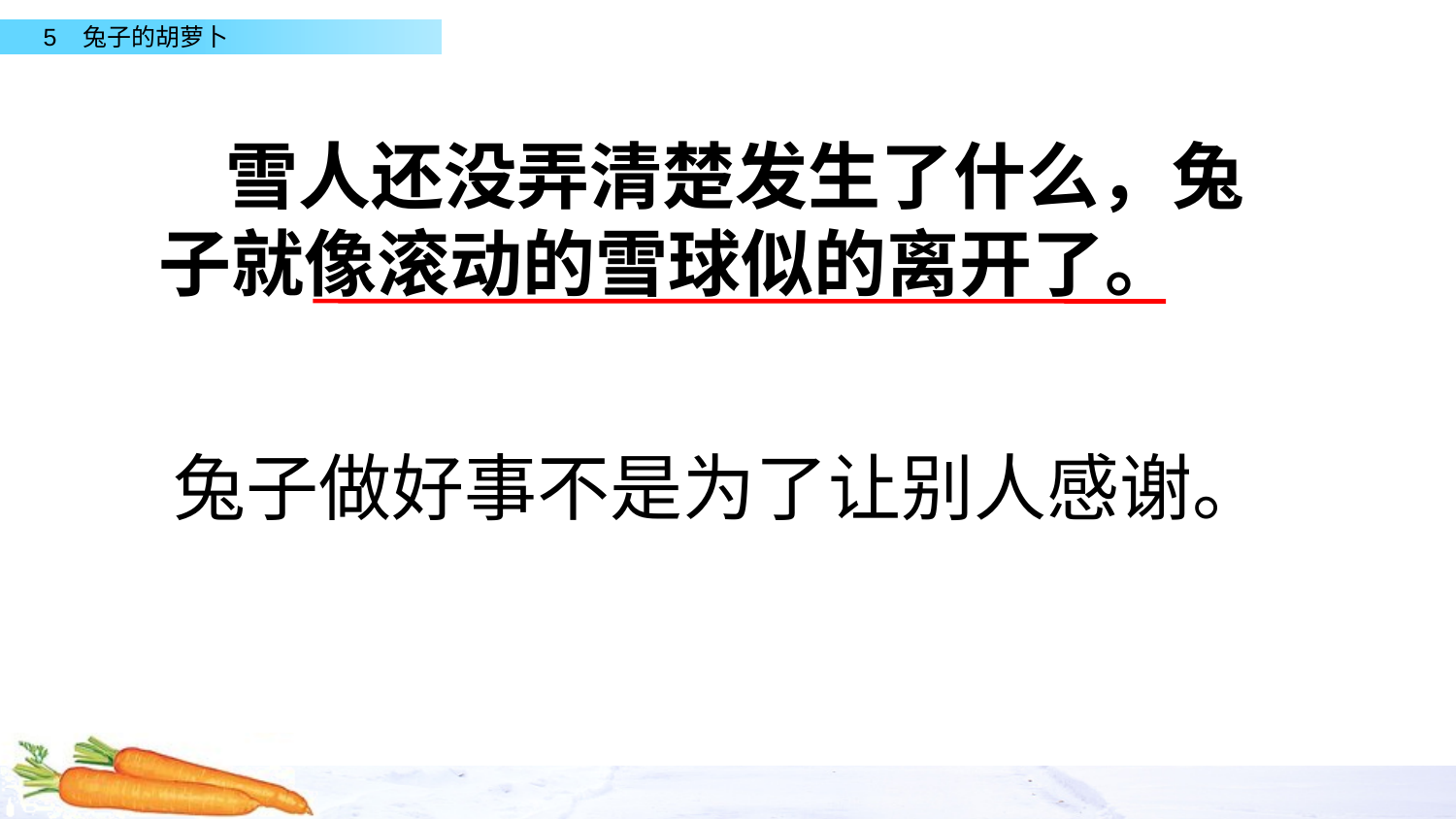

雪人还没弄清楚发生了什么，兔子就像滚动的雪球似的离开了。
兔子做好事不是为了让别人感谢。